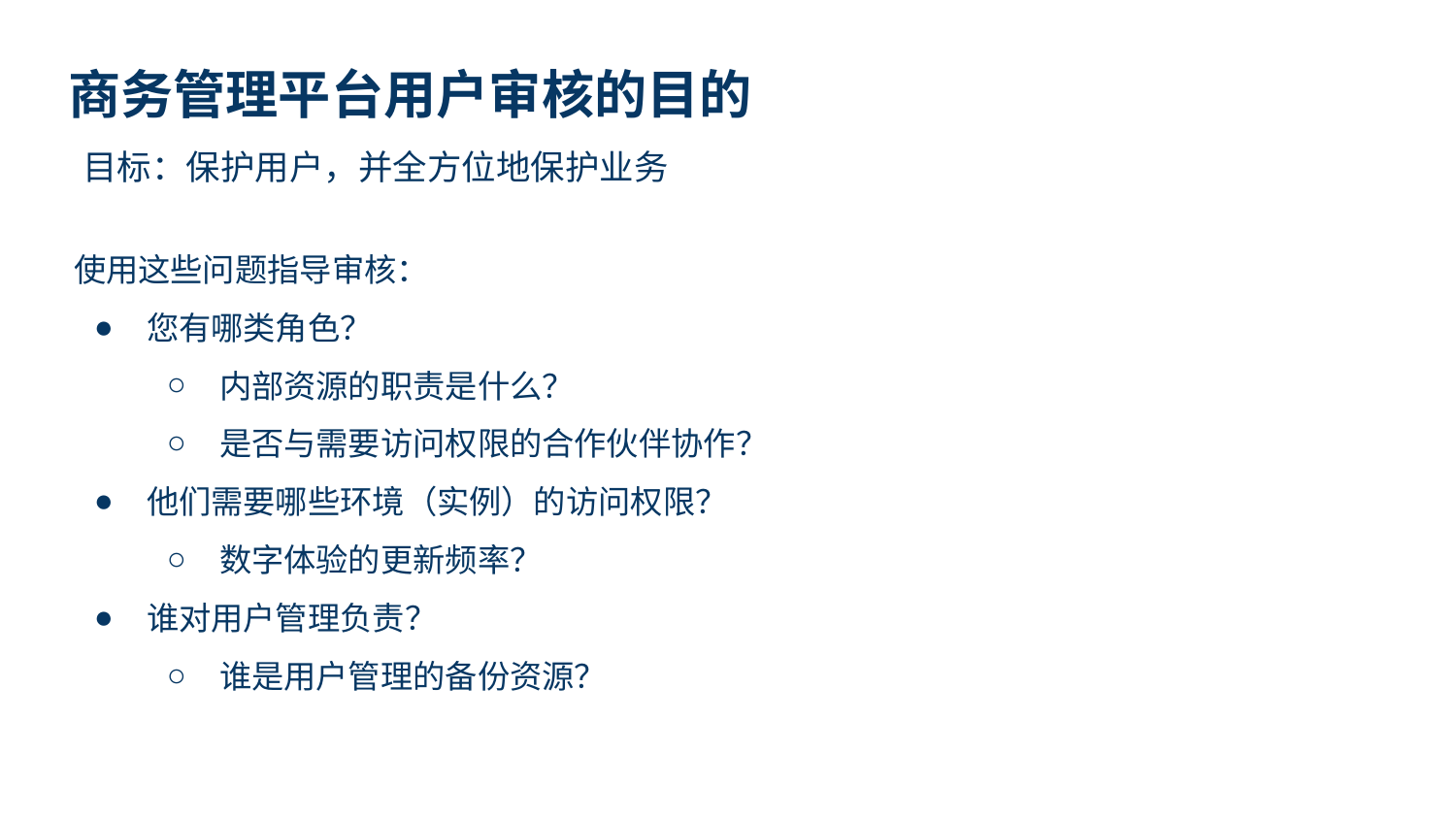

商务管理平台用户审核的目的
目标：保护用户，并全方位地保护业务
使用这些问题指导审核：
您有哪类角色？
内部资源的职责是什么？
是否与需要访问权限的合作伙伴协作？
他们需要哪些环境（实例）的访问权限？
数字体验的更新频率？
谁对用户管理负责？
谁是用户管理的备份资源？